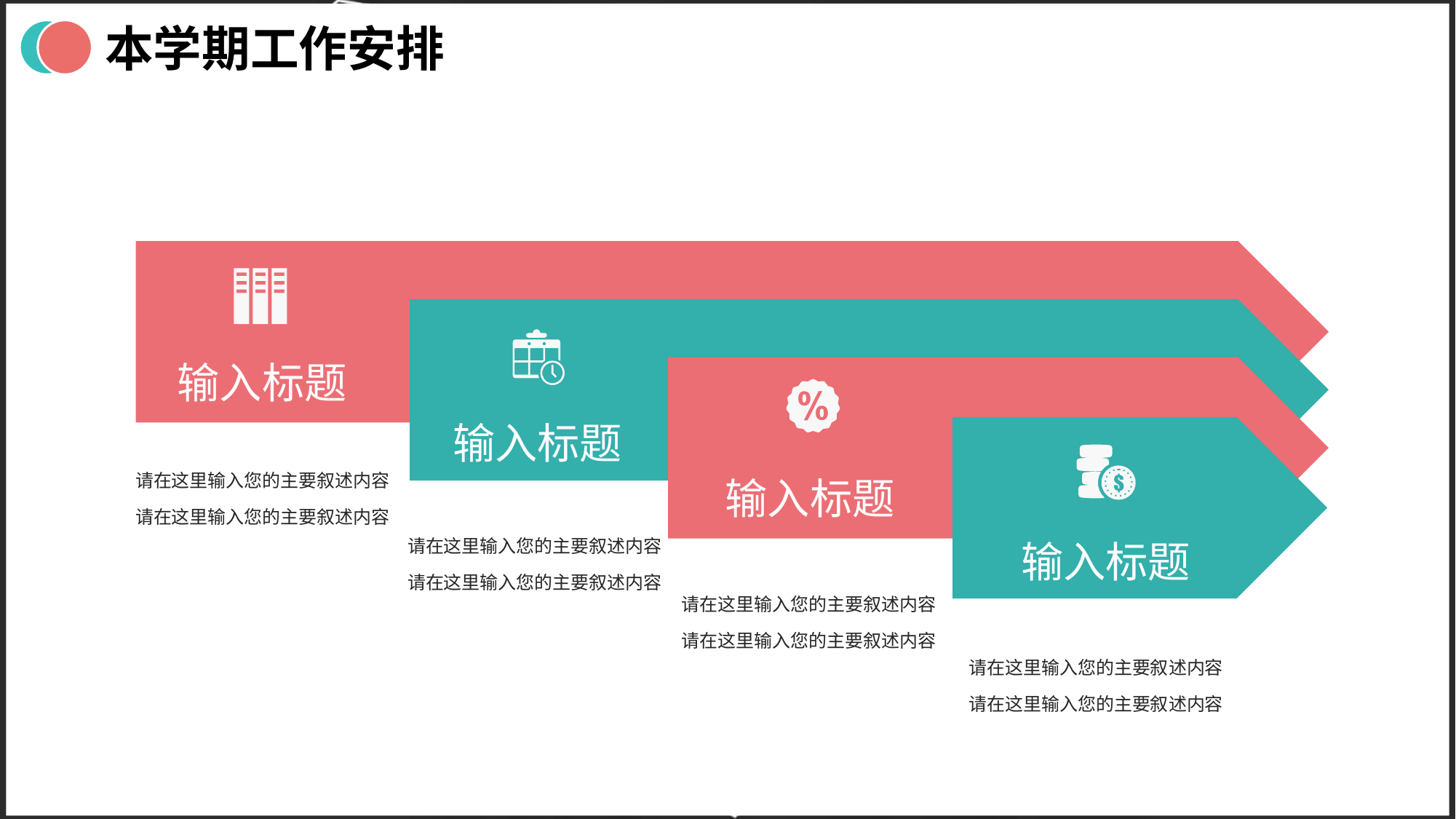

本学期工作安排

输入标题

输入标题

请在这里输入您的主要叙述内容
请在这里输入您的主要叙述内容
输入标题
请在这里输入您的主要叙述内容
请在这里输入您的主要叙述内容
输入标题
请在这里输入您的主要叙述内容
请在这里输入您的主要叙述内容
请在这里输入您的主要叙述内容
请在这里输入您的主要叙述内容